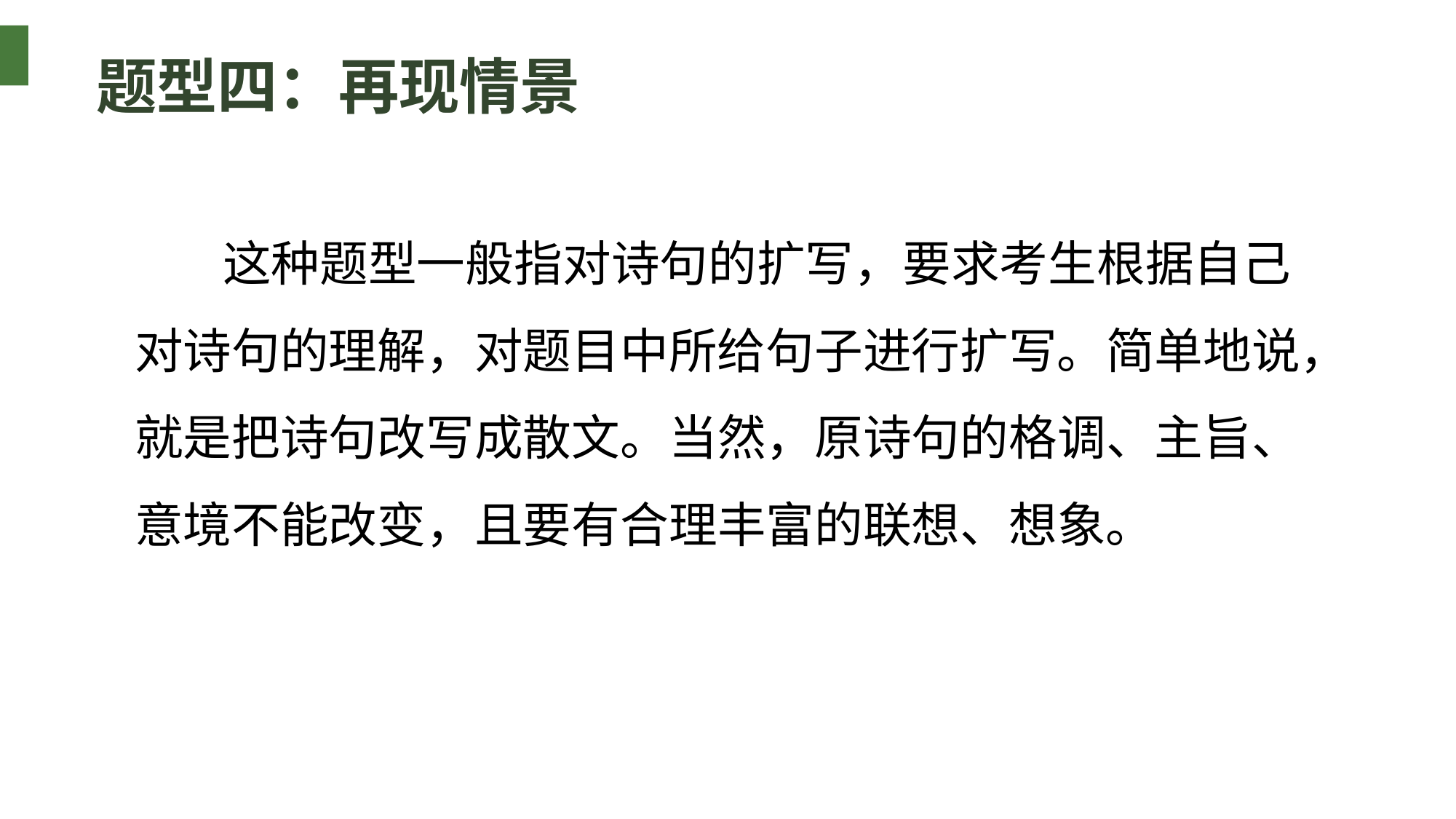

题型四：再现情景
       这种题型一般指对诗句的扩写，要求考生根据自己对诗句的理解，对题目中所给句子进行扩写。简单地说，就是把诗句改写成散文。当然，原诗句的格调、主旨、意境不能改变，且要有合理丰富的联想、想象。